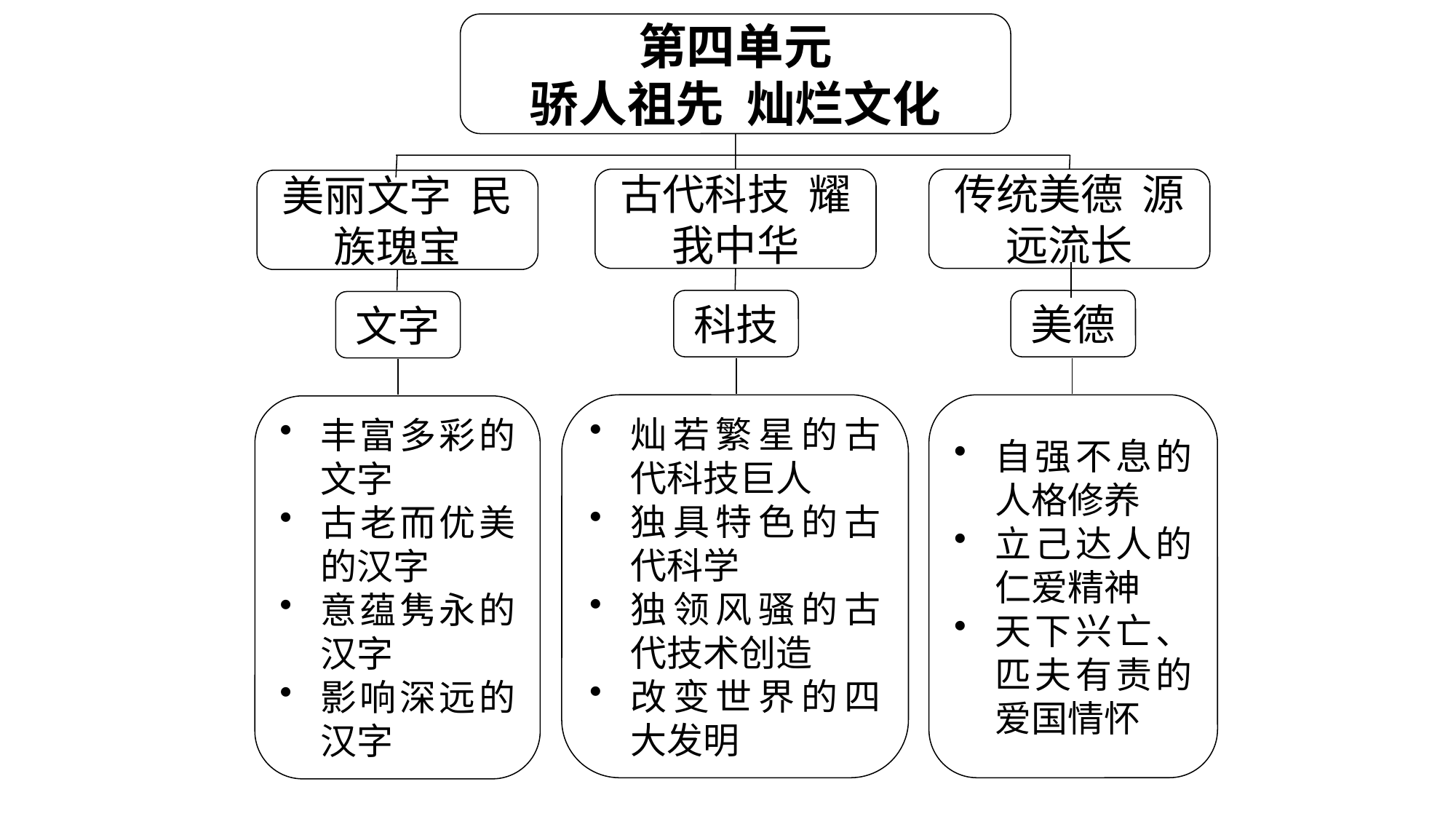

第四单元
骄人祖先  灿烂文化
古代科技  耀我中华
传统美德  源远流长
美丽文字  民族瑰宝
科技
美德
文字
灿若繁星的古代科技巨人
独具特色的古代科学
独领风骚的古代技术创造
改变世界的四大发明
自强不息的人格修养
立己达人的仁爱精神
天下兴亡、匹夫有责的爱国情怀
丰富多彩的文字
古老而优美的汉字
意蕴隽永的汉字
影响深远的汉字